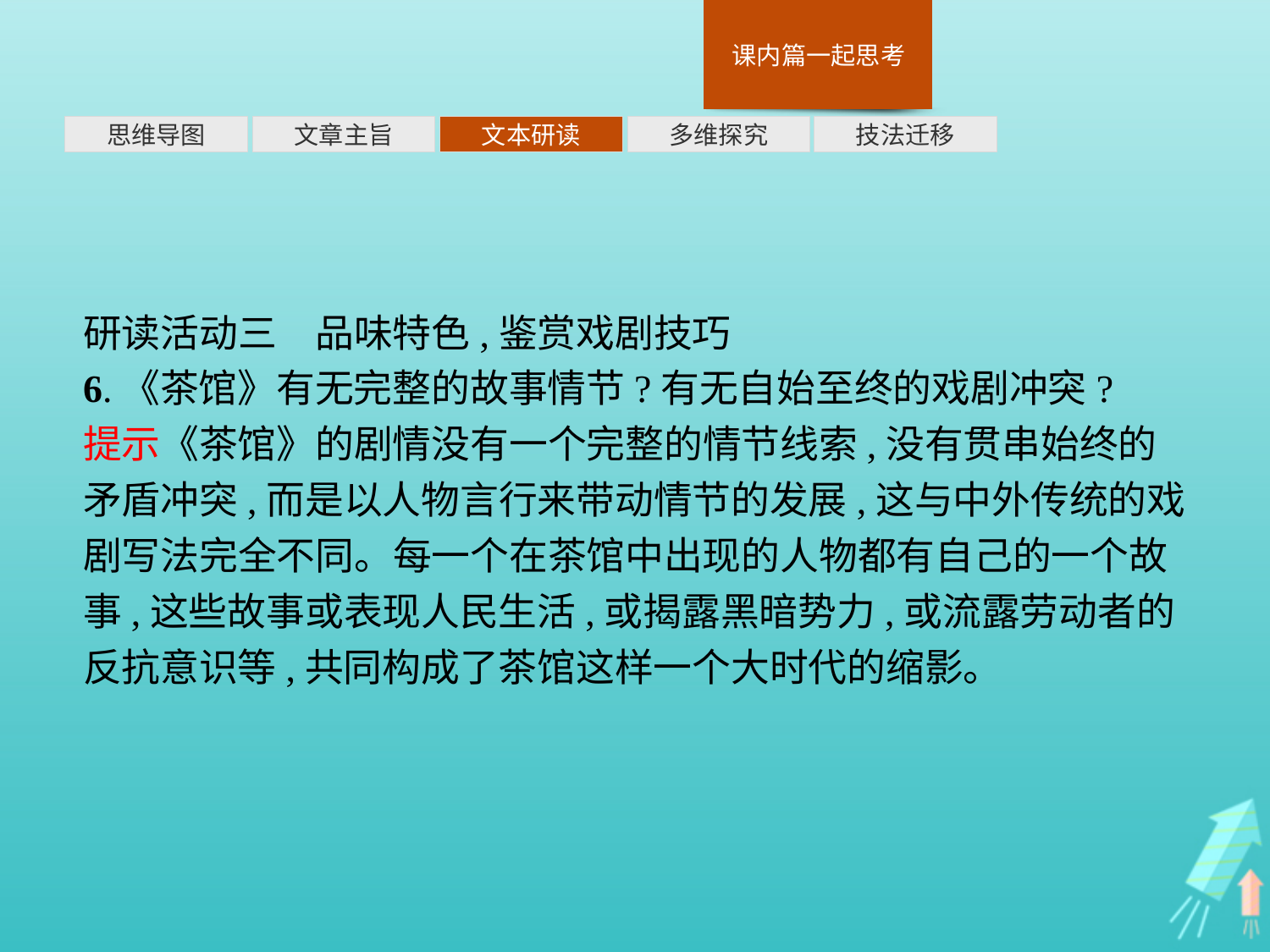

多维探究
思维导图
文章主旨
文本研读
技法迁移
研读活动三　品味特色,鉴赏戏剧技巧
6.《茶馆》有无完整的故事情节?有无自始至终的戏剧冲突?
提示《茶馆》的剧情没有一个完整的情节线索,没有贯串始终的矛盾冲突,而是以人物言行来带动情节的发展,这与中外传统的戏剧写法完全不同。每一个在茶馆中出现的人物都有自己的一个故事,这些故事或表现人民生活,或揭露黑暗势力,或流露劳动者的反抗意识等,共同构成了茶馆这样一个大时代的缩影。